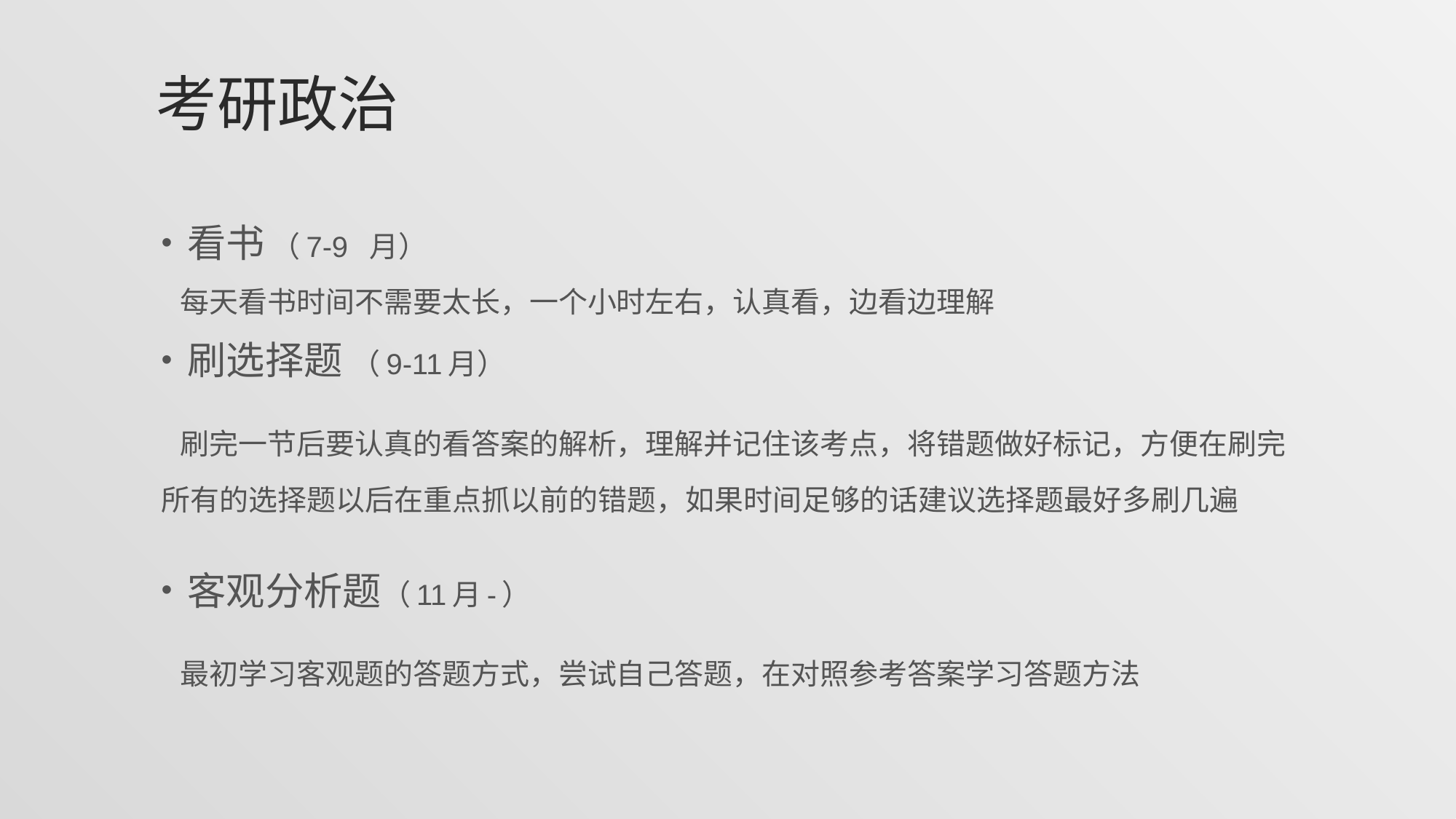

# 考研政治
看书 （7-9  月）
  每天看书时间不需要太长，一个小时左右，认真看，边看边理解
刷选择题 （9-11月）
  刷完一节后要认真的看答案的解析，理解并记住该考点，将错题做好标记，方便在刷完所有的选择题以后在重点抓以前的错题，如果时间足够的话建议选择题最好多刷几遍
客观分析题（11月-）
  最初学习客观题的答题方式，尝试自己答题，在对照参考答案学习答题方法